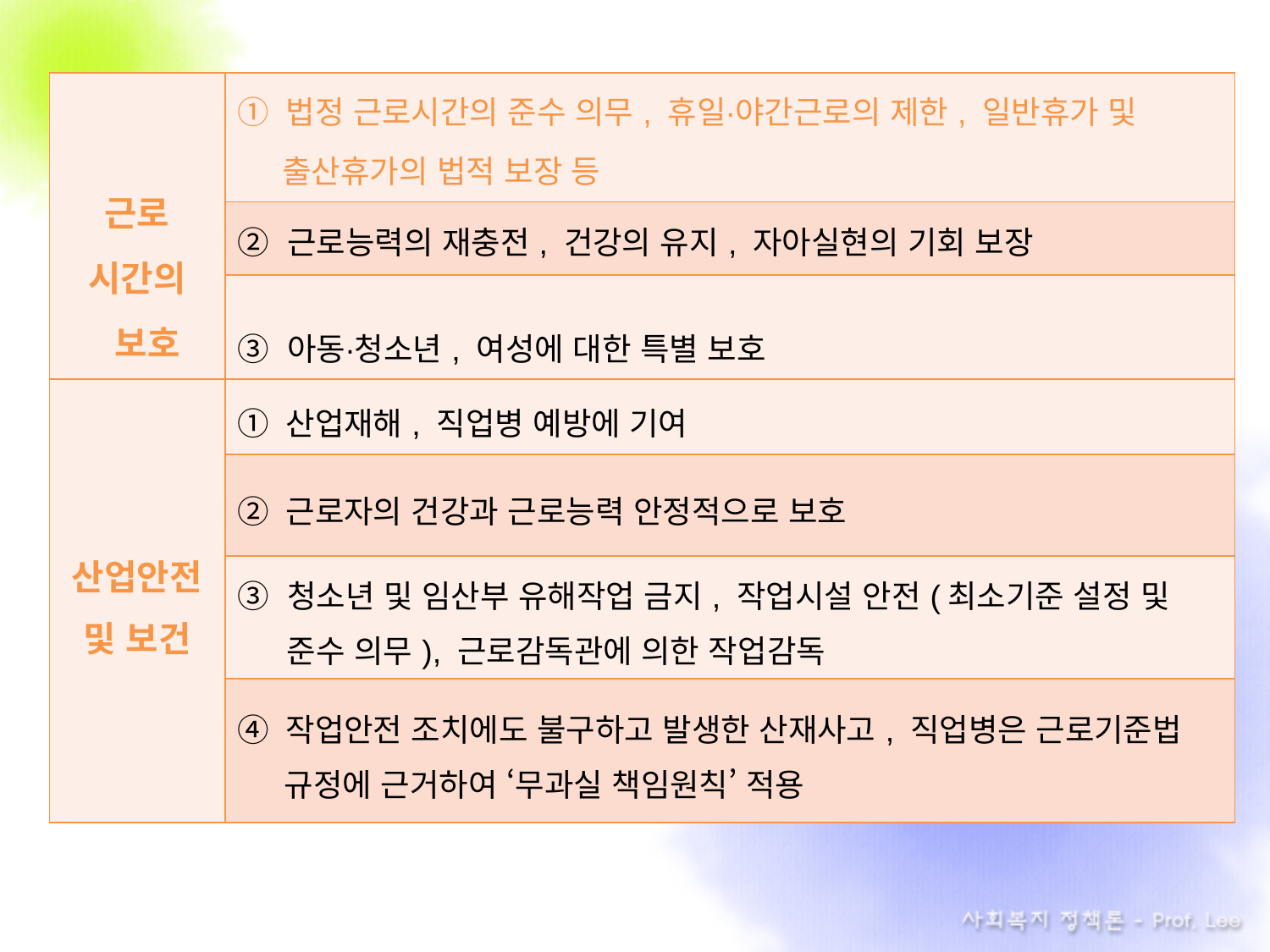

| 근로 시간의 보호 | ① 법정 근로시간의 준수 의무, 휴일∙야간근로의 제한, 일반휴가 및 출산휴가의 법적 보장 등 |
| --- | --- |
|  | ② 근로능력의 재충전, 건강의 유지, 자아실현의 기회 보장 |
|  | ③ 아동∙청소년, 여성에 대한 특별 보호 ④ 상점영업시간법(Ladenschlussgesetz) |
| 산업안전 및 보건 | ① 산업재해, 직업병 예방에 기여 |
| --- | --- |
|  | ② 근로자의 건강과 근로능력 안정적으로 보호 |
|  | ③ 청소년 및 임산부 유해작업 금지, 작업시설 안전(최소기준 설정 및 준수 의무), 근로감독관에 의한 작업감독 |
|  | ④ 작업안전 조치에도 불구하고 발생한 산재사고, 직업병은 근로기준법 규정에 근거하여 ‘무과실 책임원칙’ 적용 |